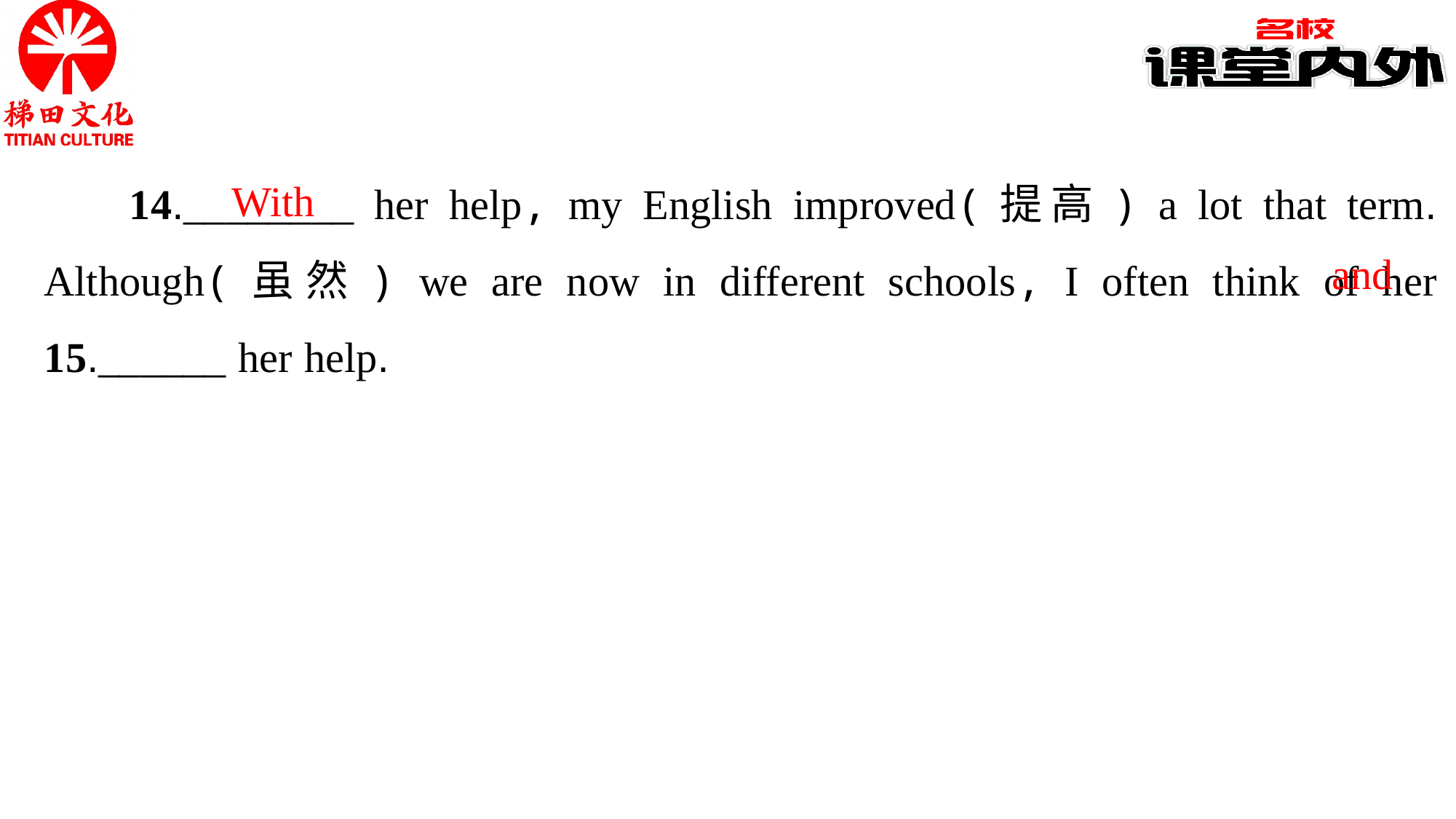

14.________ her help, my English improved(提高) a lot that term. Although(虽然) we are now in different schools, I often think of her 15.______ her help.
With
and